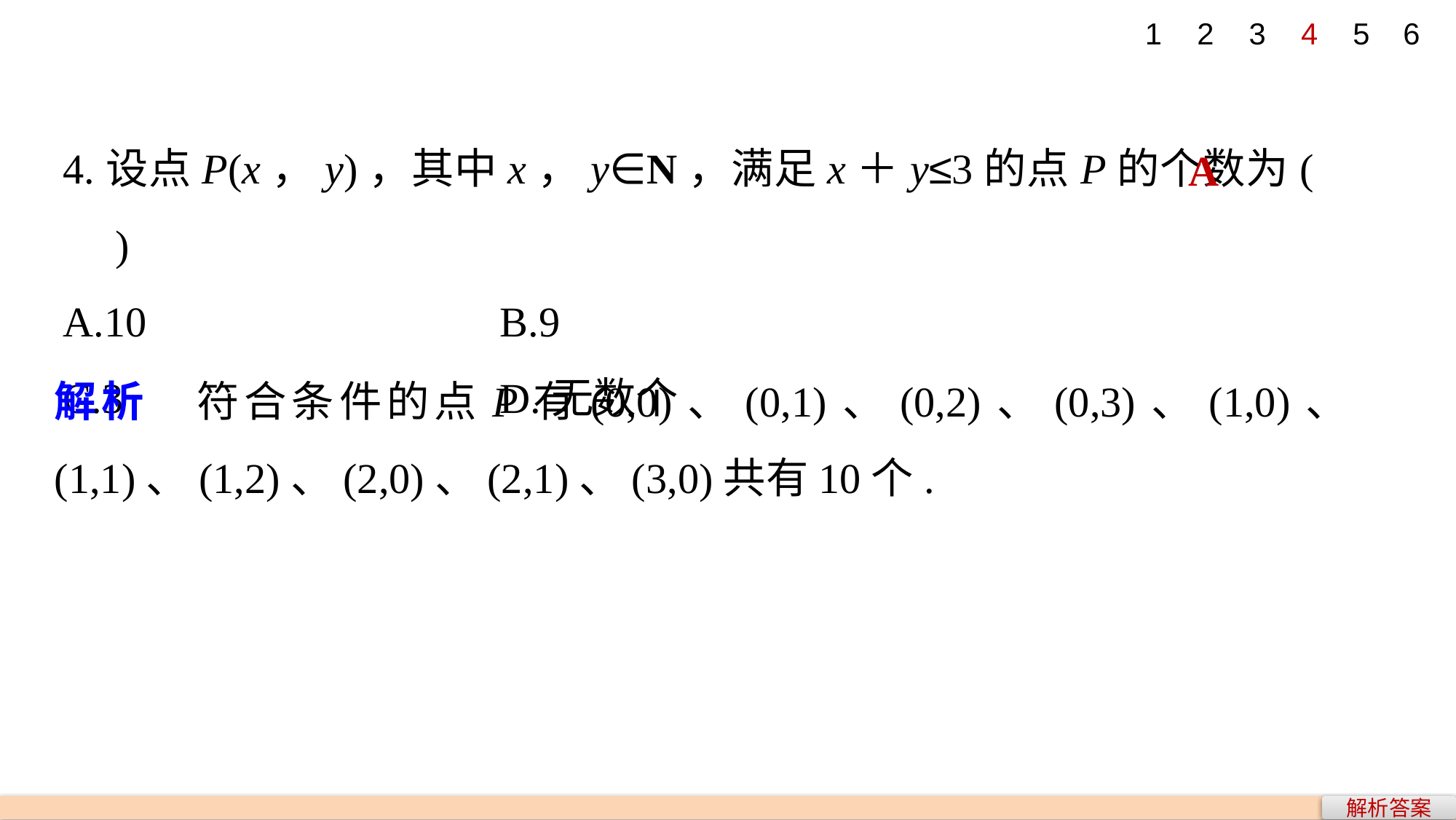

1
2
3
4
5
6
4.设点P(x，y)，其中x，y∈N，满足x＋y≤3的点P的个数为(　　)
A.10  				B.9
C.3  				D.无数个
A
解析　符合条件的点P有(0,0)、(0,1)、(0,2)、(0,3)、(1,0)、(1,1)、(1,2)、(2,0)、(2,1)、(3,0)共有10个.
解析答案